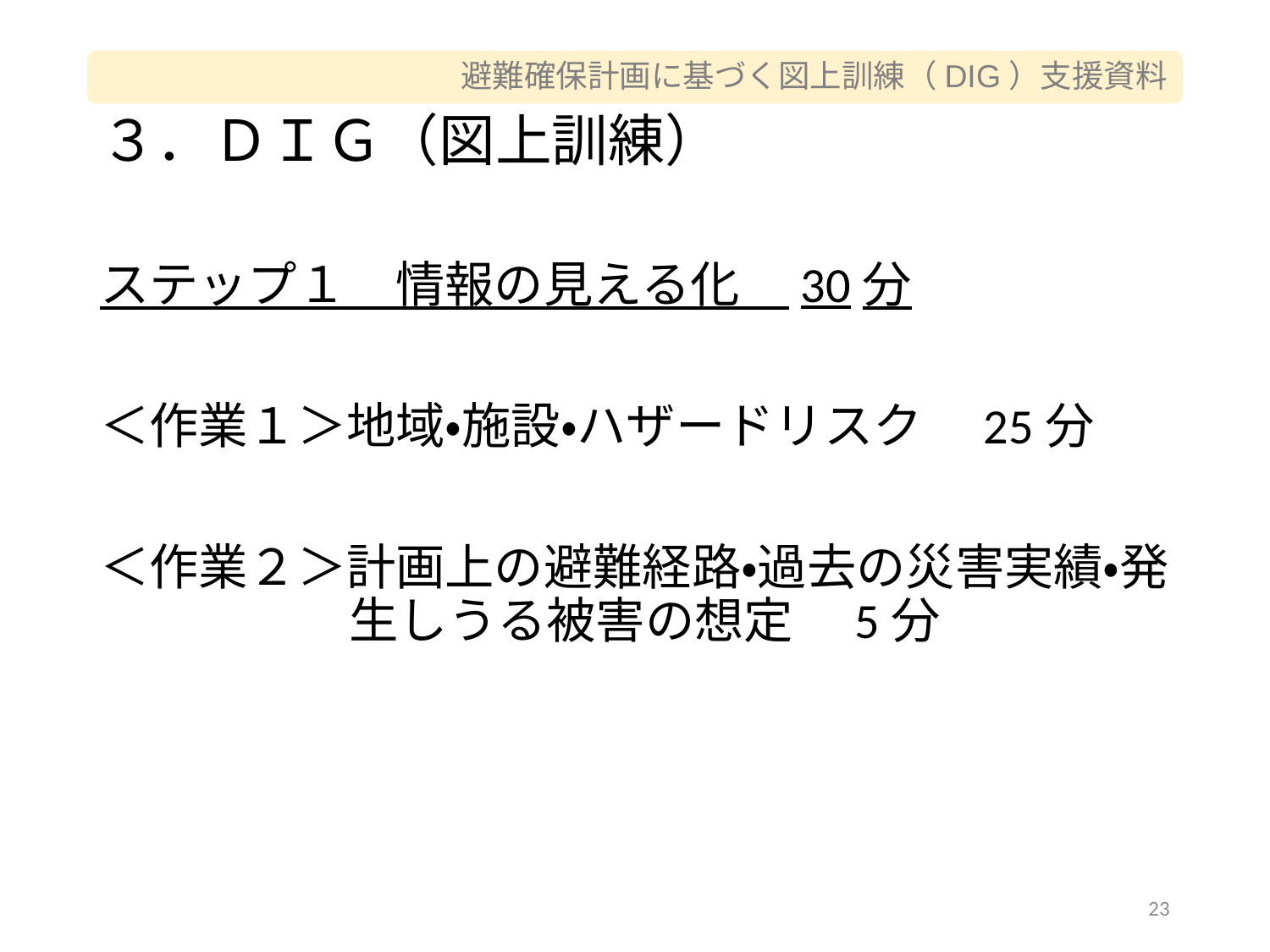

# ３．ＤＩＧ（図上訓練）
ステップ１　情報の見える化　30分

＜作業１＞地域・施設・ハザードリスク　25分

＜作業２＞計画上の避難経路・過去の災害実績・発生しうる被害の想定　5分
23